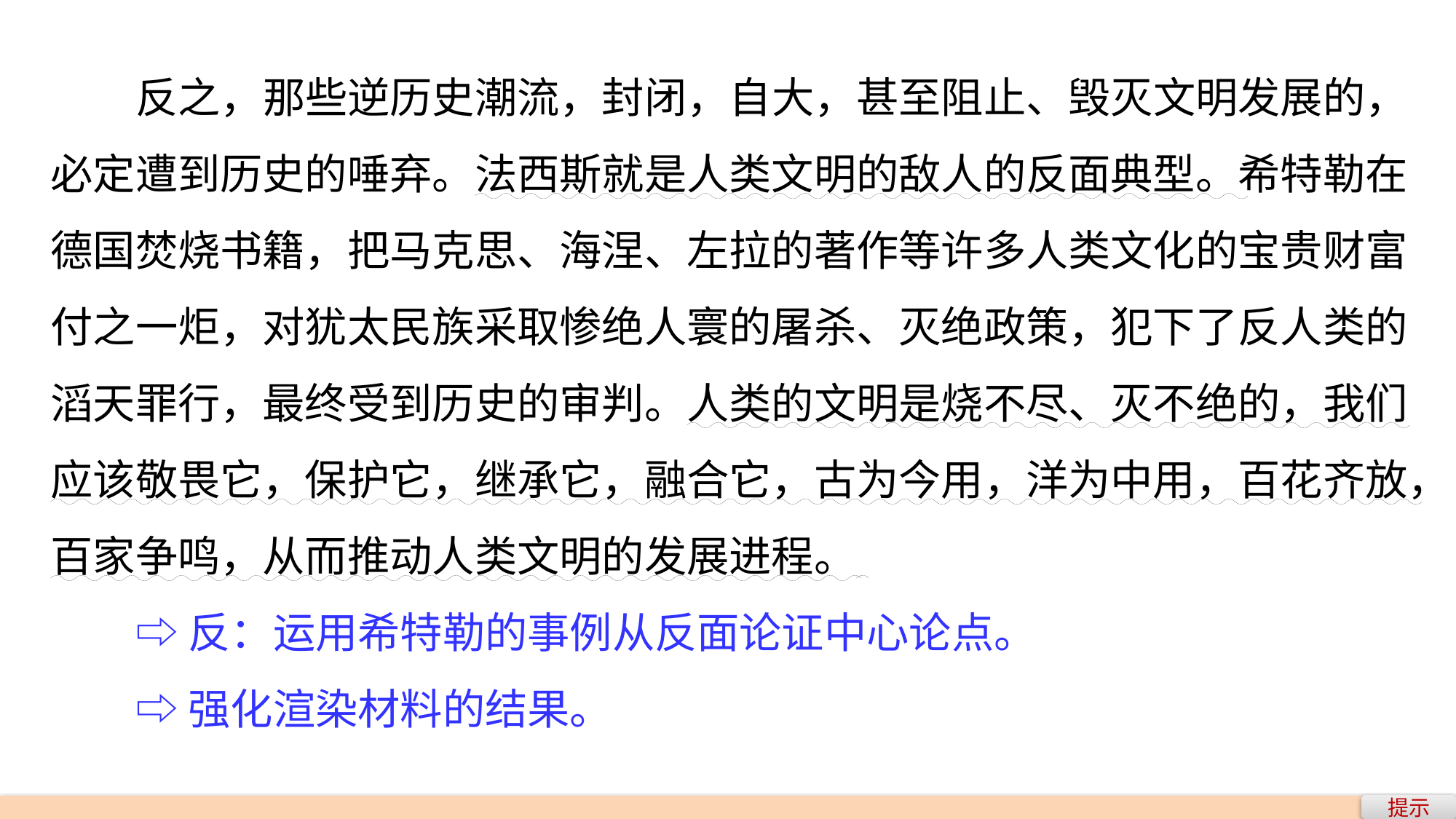

反之，那些逆历史潮流，封闭，自大，甚至阻止、毁灭文明发展的，必定遭到历史的唾弃。法西斯就是人类文明的敌人的反面典型。希特勒在德国焚烧书籍，把马克思、海涅、左拉的著作等许多人类文化的宝贵财富付之一炬，对犹太民族采取惨绝人寰的屠杀、灭绝政策，犯下了反人类的滔天罪行，最终受到历史的审判。人类的文明是烧不尽、灭不绝的，我们应该敬畏它，保护它，继承它，融合它，古为今用，洋为中用，百花齐放，百家争鸣，从而推动人类文明的发展进程。
⇨反：运用希特勒的事例从反面论证中心论点。
⇨强化渲染材料的结果。
提示